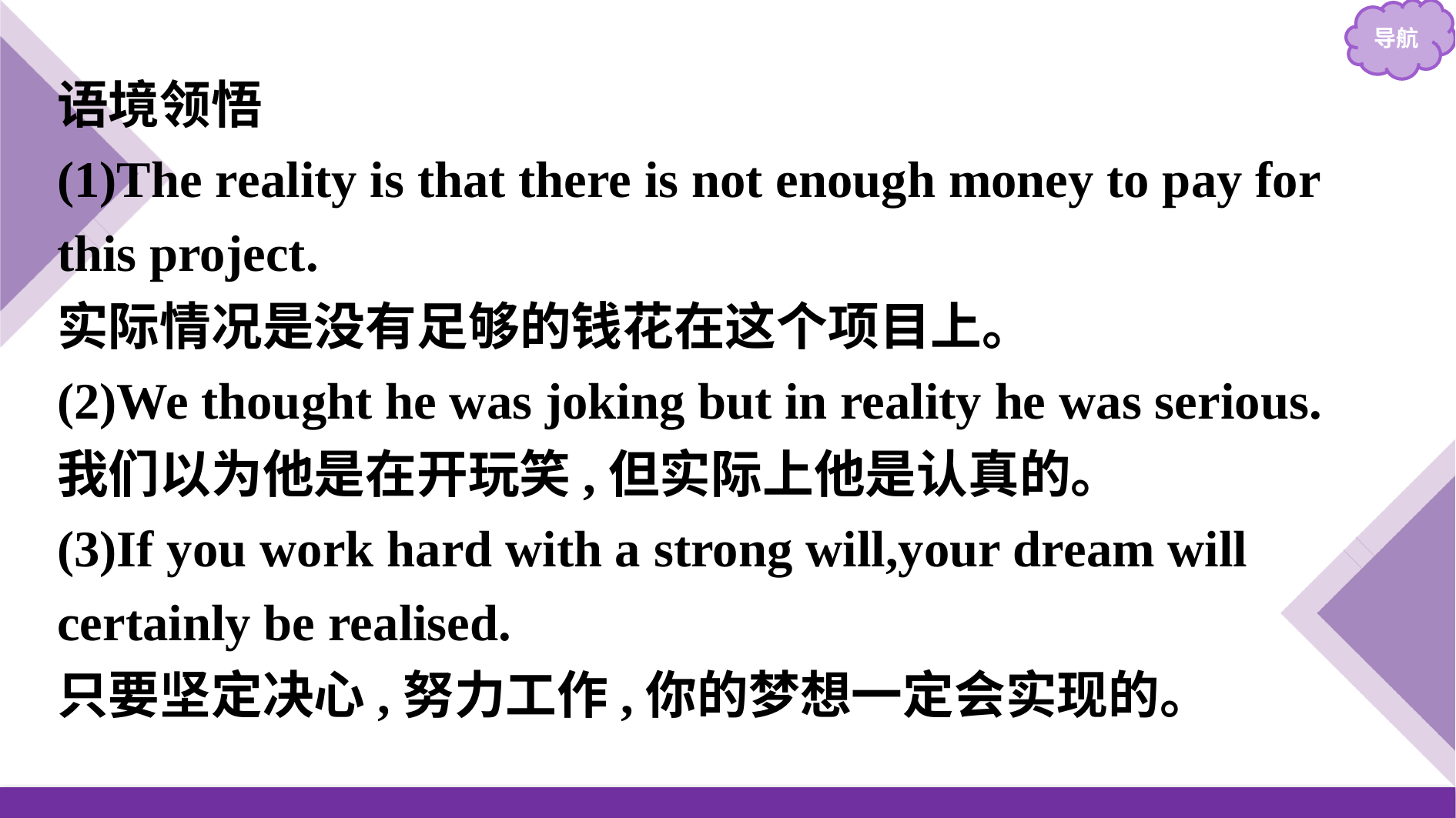

语境领悟
(1)The reality is that there is not enough money to pay for this project.
实际情况是没有足够的钱花在这个项目上。
(2)We thought he was joking but in reality he was serious.
我们以为他是在开玩笑,但实际上他是认真的。
(3)If you work hard with a strong will,your dream will certainly be realised.
只要坚定决心,努力工作,你的梦想一定会实现的。